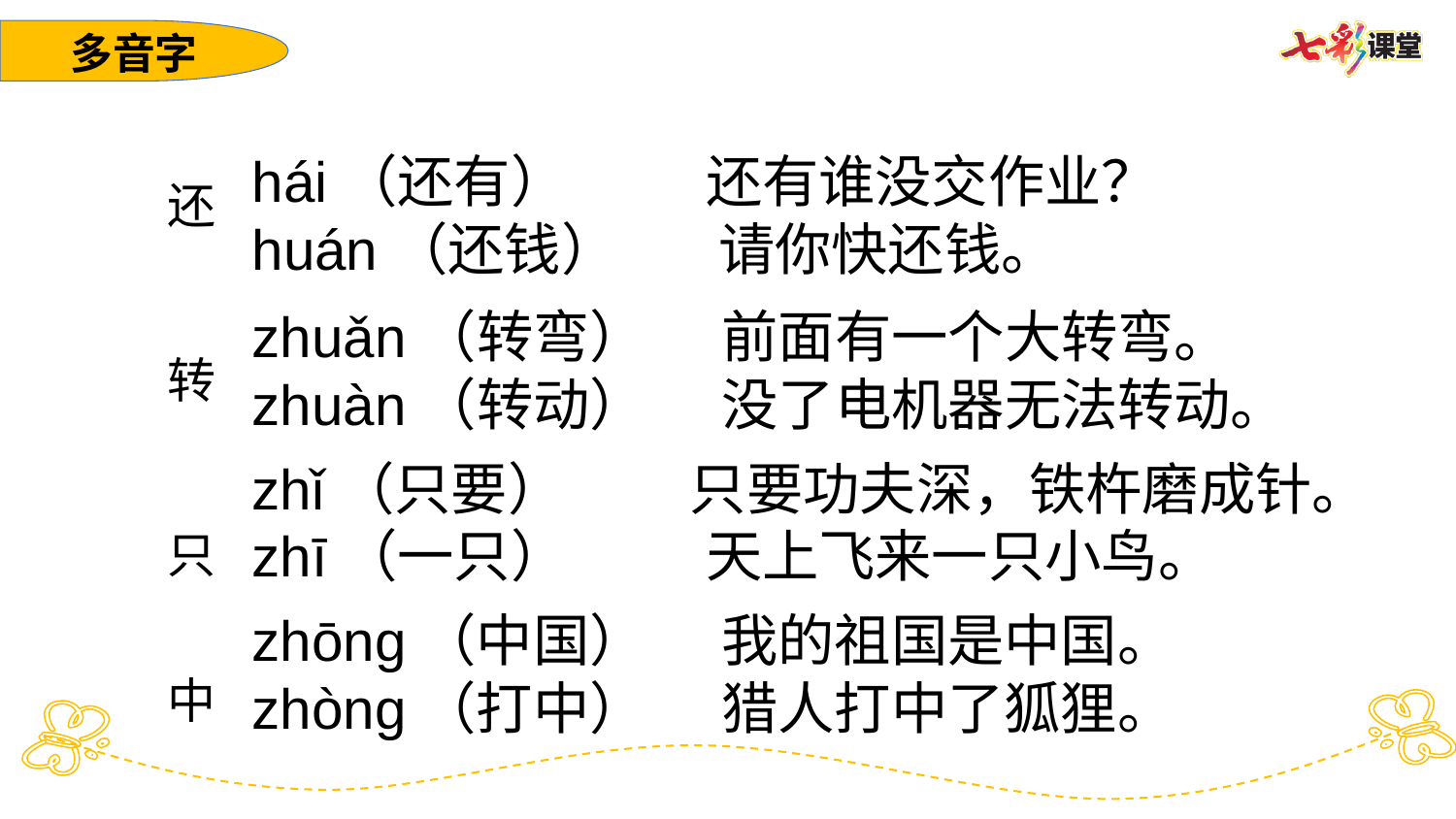

多音字
hái（还有）           还有谁没交作业？
huán（还钱）        请你快还钱。
还

转

只
中
zhuǎn（转弯）      前面有一个大转弯。
zhuàn（转动）      没了电机器无法转动。
zhǐ（只要）          只要功夫深，铁杵磨成针。
zhī（一只）           天上飞来一只小鸟。
zhōng（中国）      我的祖国是中国。
zhòng（打中）      猎人打中了狐狸。